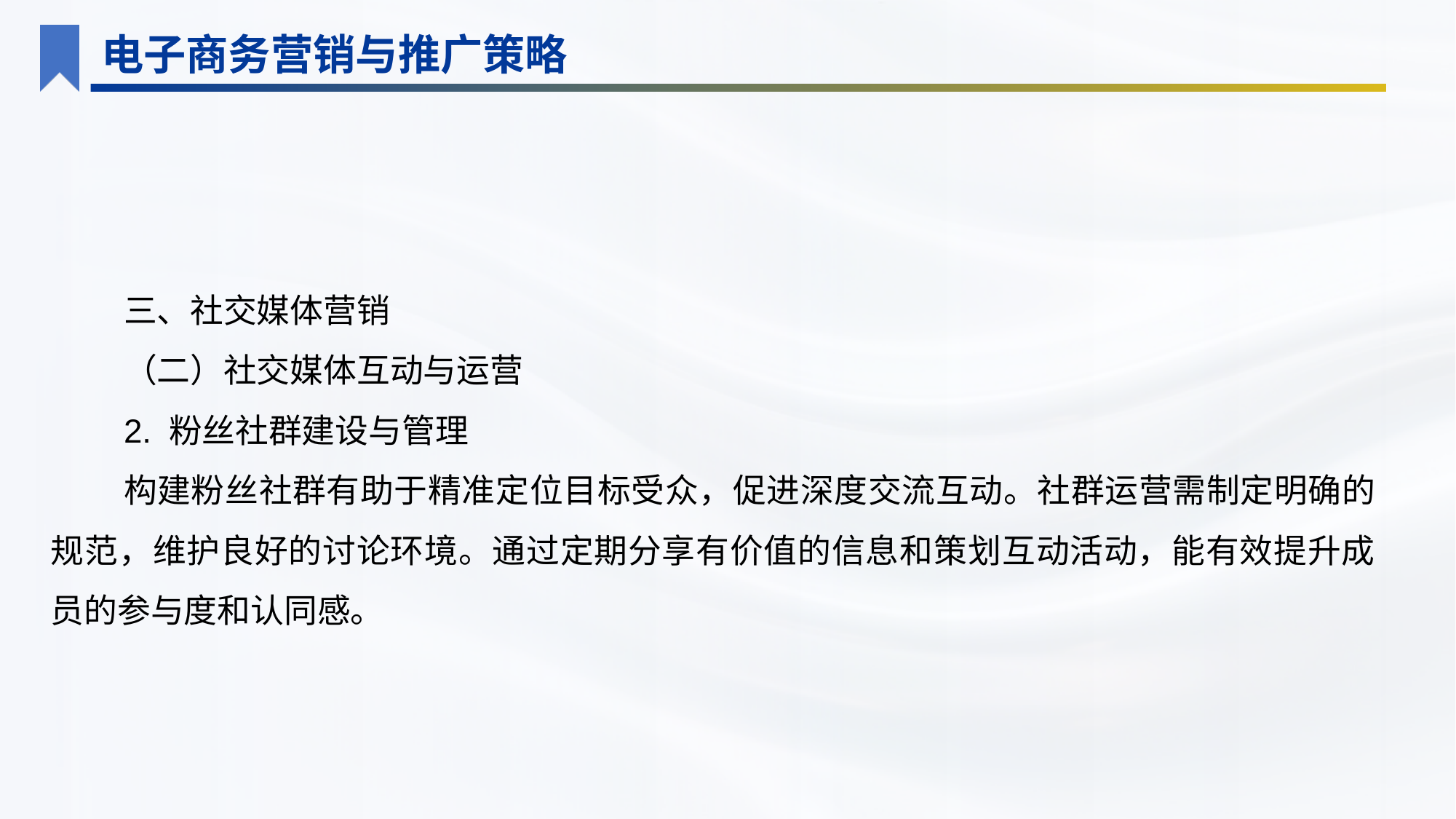

电子商务营销与推广策略
三、社交媒体营销
（二）社交媒体互动与运营
2. 粉丝社群建设与管理
构建粉丝社群有助于精准定位目标受众，促进深度交流互动。社群运营需制定明确的规范，维护良好的讨论环境。通过定期分享有价值的信息和策划互动活动，能有效提升成员的参与度和认同感。